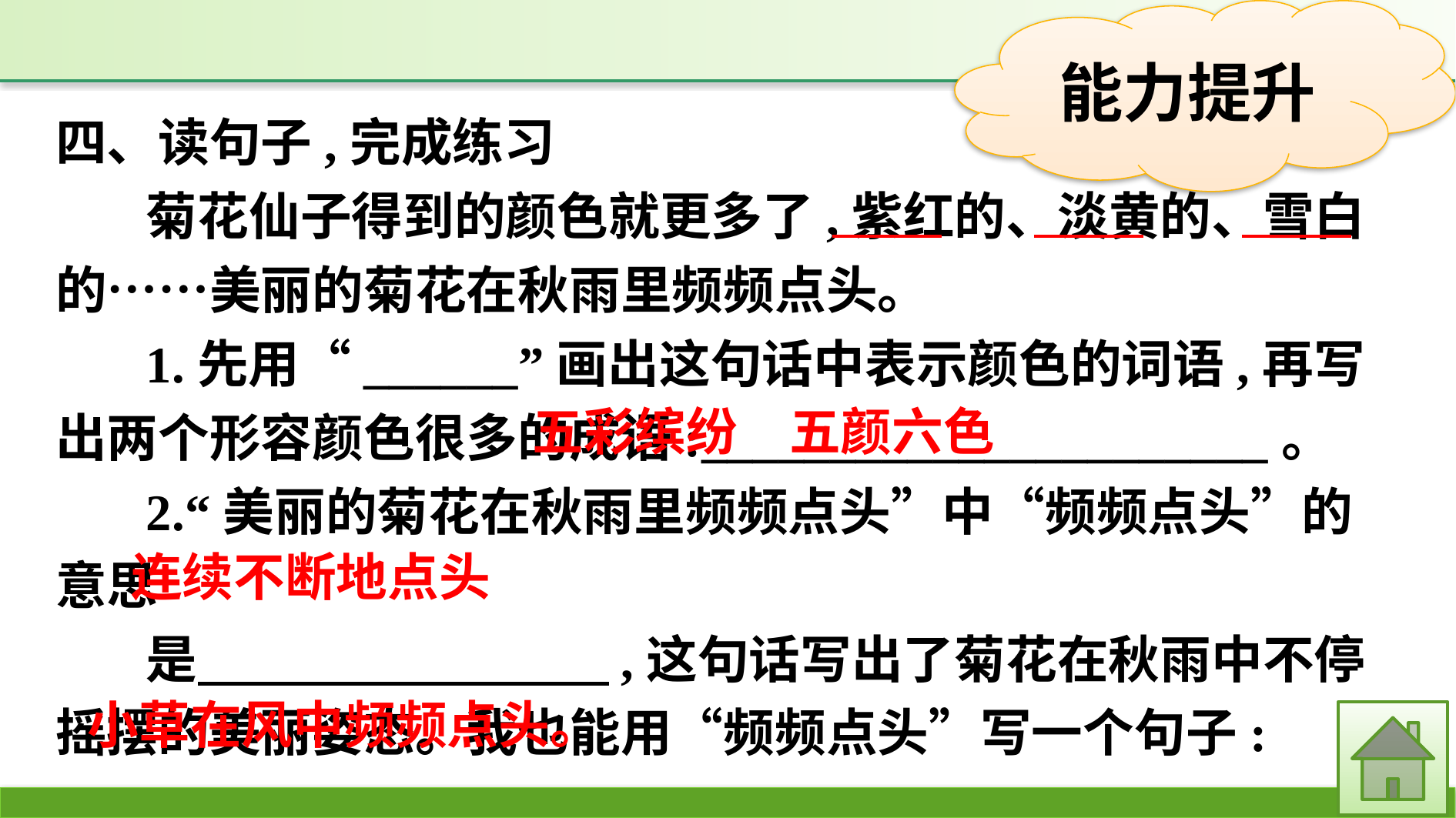

四、读句子,完成练习
菊花仙子得到的颜色就更多了,紫红的、淡黄的、雪白的……美丽的菊花在秋雨里频频点头。
1.先用“______”画出这句话中表示颜色的词语,再写出两个形容颜色很多的成语:______________________。
2.“美丽的菊花在秋雨里频频点头”中“频频点头”的意思
是　　　　　　　　,这句话写出了菊花在秋雨中不停摇摆的美丽姿态。我也能用“频频点头”写一个句子:

五彩缤纷　五颜六色
连续不断地点头
小草在风中频频点头。